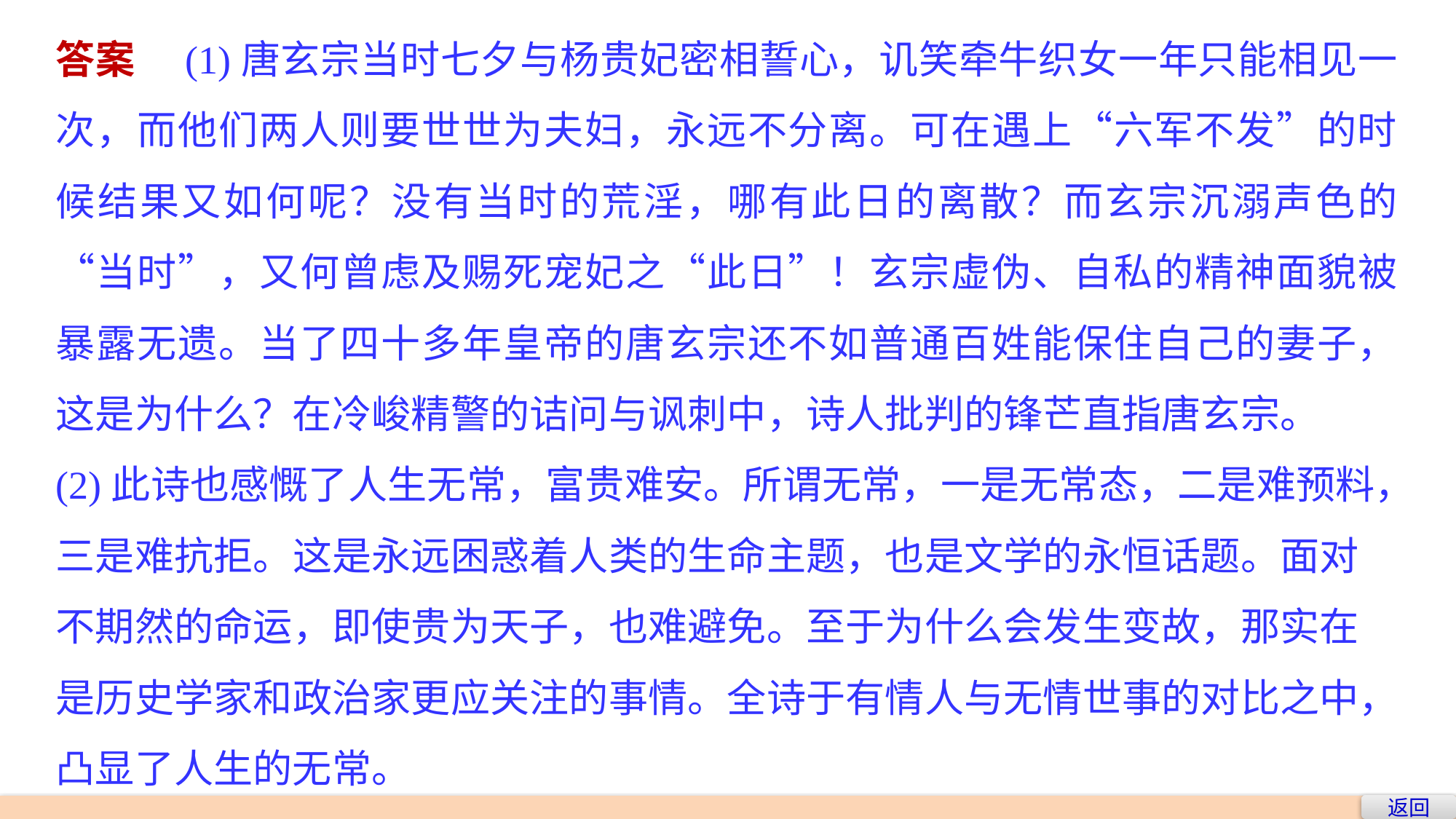

答案　(1)唐玄宗当时七夕与杨贵妃密相誓心，讥笑牵牛织女一年只能相见一次，而他们两人则要世世为夫妇，永远不分离。可在遇上“六军不发”的时候结果又如何呢？没有当时的荒淫，哪有此日的离散？而玄宗沉溺声色的“当时”，又何曾虑及赐死宠妃之“此日”！玄宗虚伪、自私的精神面貌被暴露无遗。当了四十多年皇帝的唐玄宗还不如普通百姓能保住自己的妻子，这是为什么？在冷峻精警的诘问与讽刺中，诗人批判的锋芒直指唐玄宗。
(2)此诗也感慨了人生无常，富贵难安。所谓无常，一是无常态，二是难预料，三是难抗拒。这是永远困惑着人类的生命主题，也是文学的永恒话题。面对不期然的命运，即使贵为天子，也难避免。至于为什么会发生变故，那实在是历史学家和政治家更应关注的事情。全诗于有情人与无情世事的对比之中，凸显了人生的无常。
返回